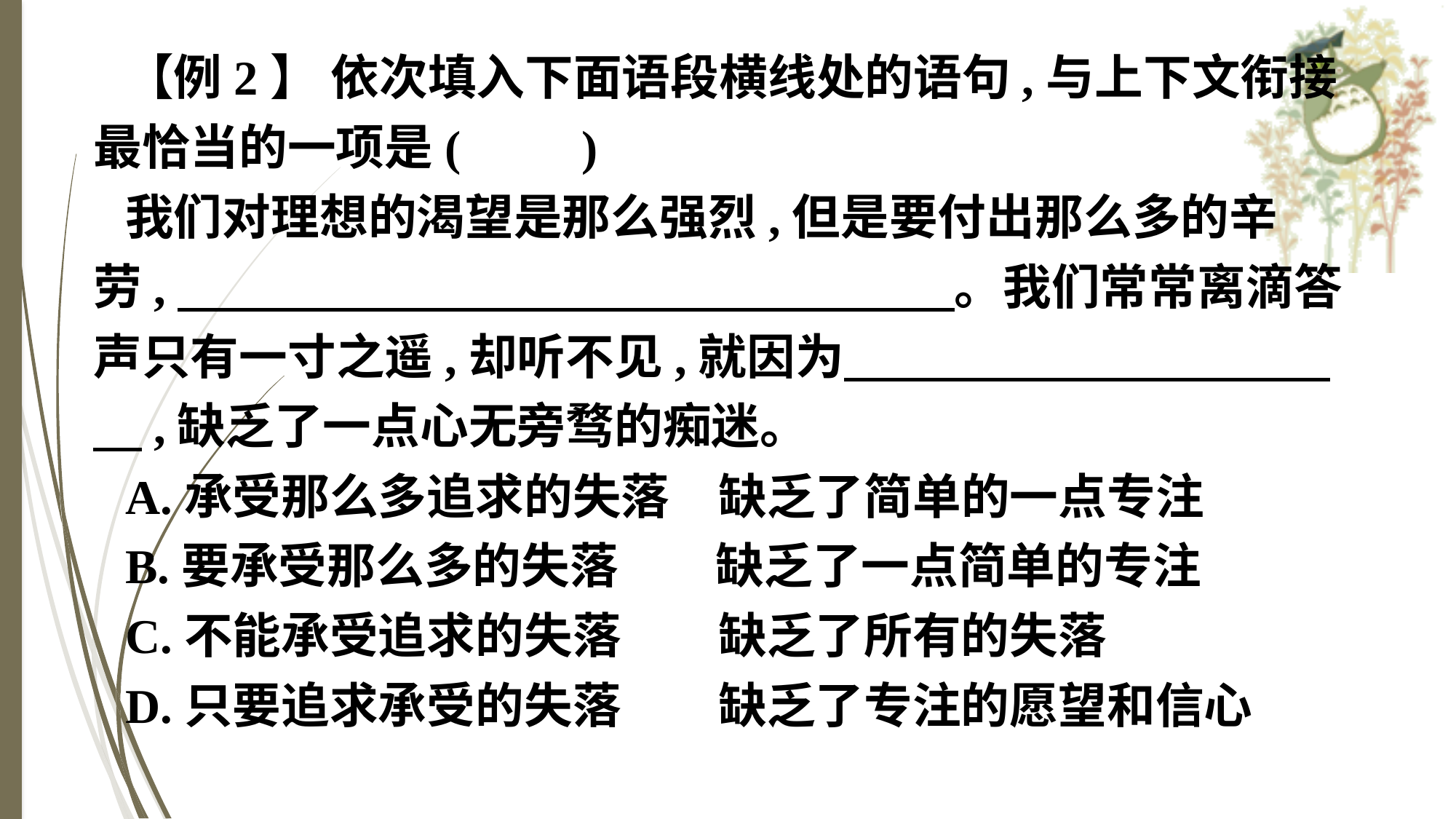

【例2】 依次填入下面语段横线处的语句,与上下文衔接最恰当的一项是(　　)
我们对理想的渴望是那么强烈,但是要付出那么多的辛劳,　　　　　　　　　　　　　　　　。我们常常离滴答声只有一寸之遥,却听不见,就因为　　　　　　　　　　　,缺乏了一点心无旁骛的痴迷。
A.承受那么多追求的失落　缺乏了简单的一点专注
B.要承受那么多的失落　　缺乏了一点简单的专注
C.不能承受追求的失落　　缺乏了所有的失落
D.只要追求承受的失落　　缺乏了专注的愿望和信心